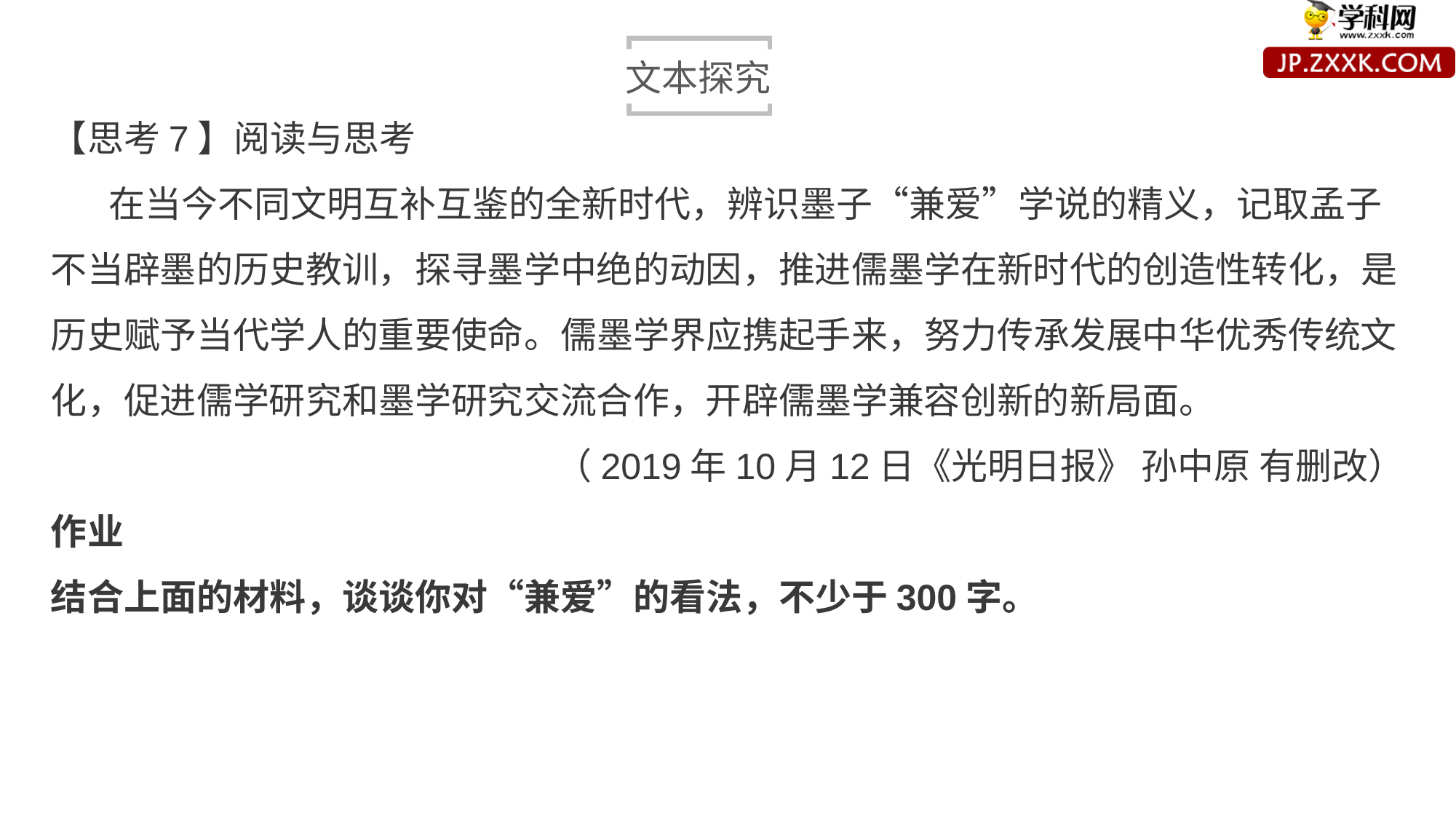

文本探究
【思考7】阅读与思考
      在当今不同文明互补互鉴的全新时代，辨识墨子“兼爱”学说的精义，记取孟子不当辟墨的历史教训，探寻墨学中绝的动因，推进儒墨学在新时代的创造性转化，是历史赋予当代学人的重要使命。儒墨学界应携起手来，努力传承发展中华优秀传统文化，促进儒学研究和墨学研究交流合作，开辟儒墨学兼容创新的新局面。
（2019年10月12日《光明日报》 孙中原 有删改）
作业
结合上面的材料，谈谈你对“兼爱”的看法，不少于300字。